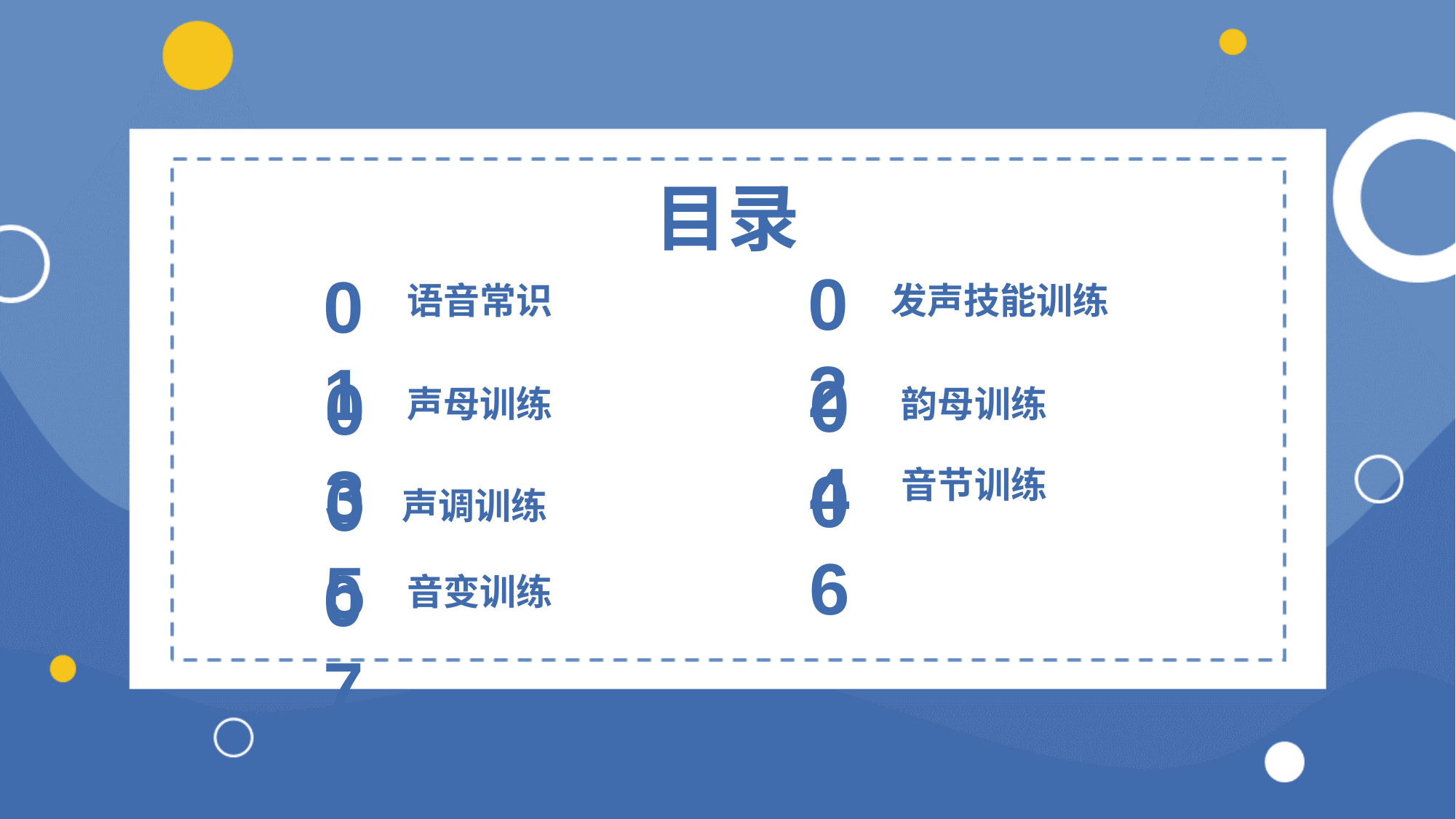

目录
02
01
语音常识
发声技能训练
04
03
声母训练
韵母训练
06
05
音节训练
声调训练
07
音变训练